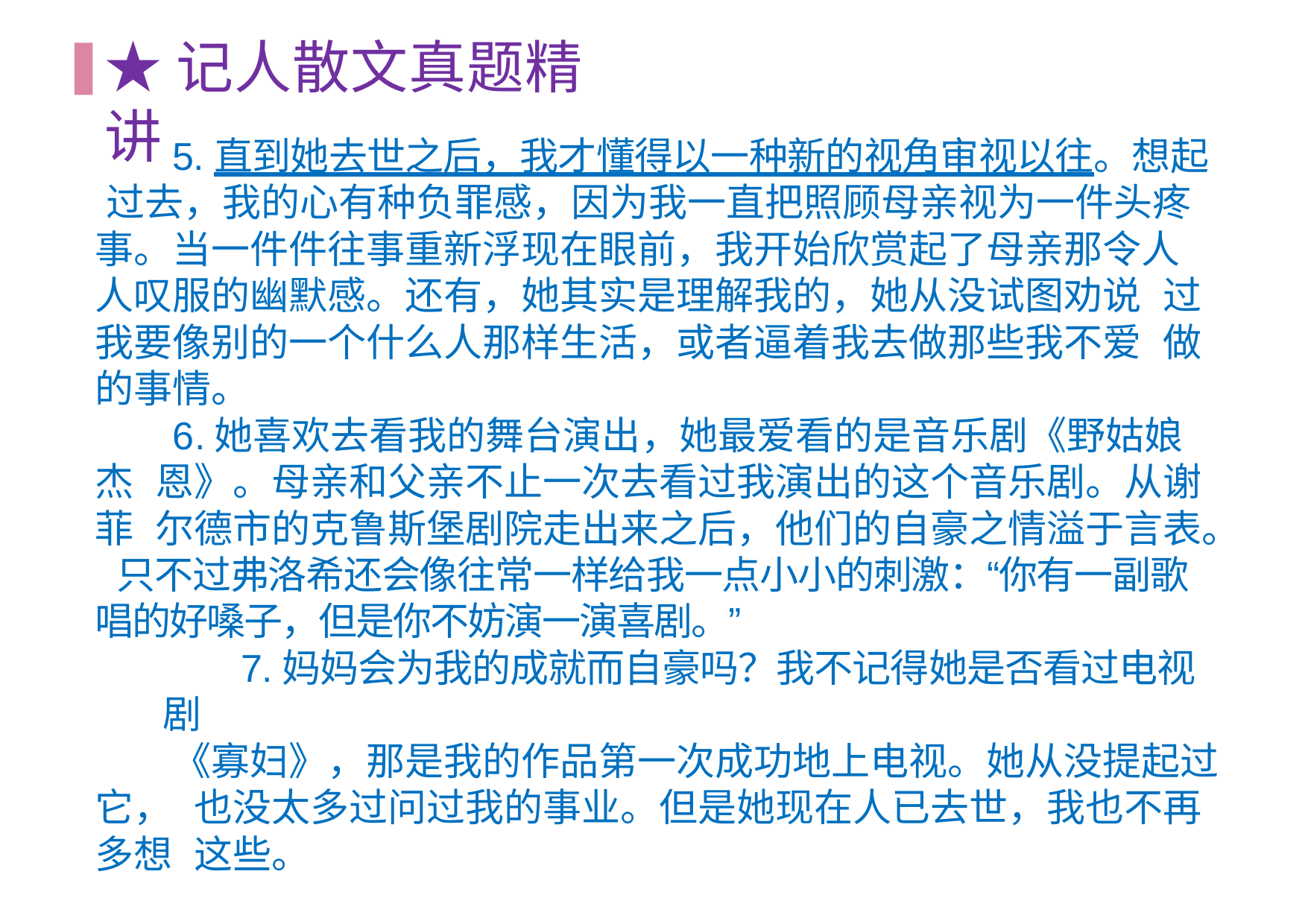

# ★记人散文真题精讲

5.直到她去世之后，我才懂得以⼀种新的视⾓审视以往。想起  过去，我的心有种负罪感，因为我一直把照顾⺟亲视为一件头疼事。当一件件往事重新浮现在眼前，我开始欣赏起了母亲那令人⼈叹服的幽默感。还有，她其实是理解我的，她从没试图劝说  过我要像别的一个什么人那样生活，或者逼着我去做那些我不爱  做的事情。
6.她喜欢去看我的舞台演出，她最爱看的是⾳乐剧《野姑娘杰  恩》。母亲和父亲不止一次去看过我演出的这个音乐剧。从谢菲  尔德市的克鲁斯堡剧院走出来之后，他们的自豪之情溢于言表。  只不过弗洛希还会像往常一样给我一点小小的刺激：“你有一副歌  唱的好嗓⼦，但是你不妨演一演喜剧。”
7.妈妈会为我的成就而自豪吗？我不记得她是否看过电视剧
《寡妇》，那是我的作品第一次成功地上电视。她从没提起过它，  也没太多过问过我的事业。但是她现在人已去世，我也不再多想  这些。